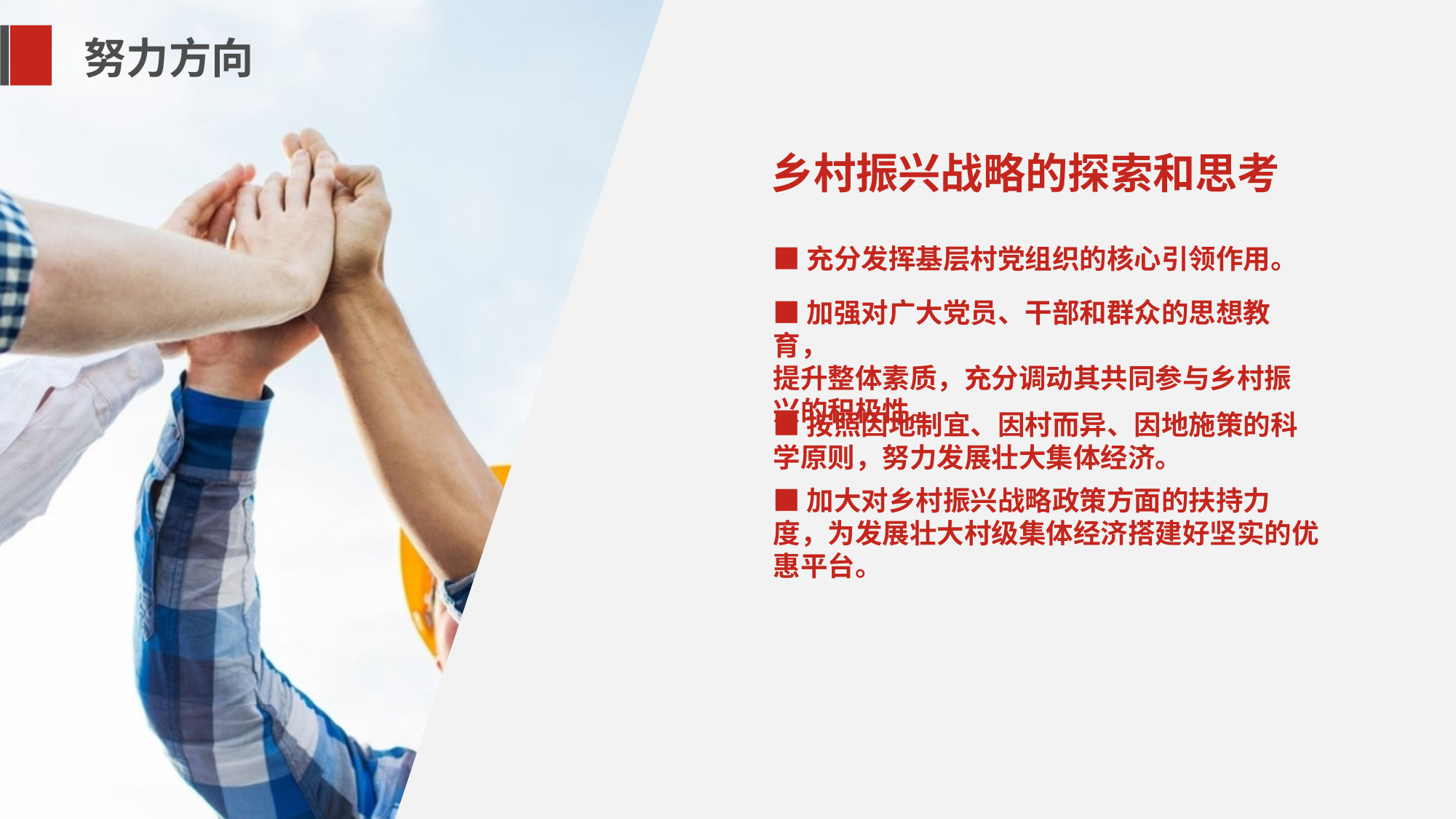

努力方向
乡村振兴战略的探索和思考
■充分发挥基层村党组织的核心引领作用。
■加强对广大党员、干部和群众的思想教育，
提升整体素质，充分调动其共同参与乡村振
兴的积极性。
■按照因地制宜、因村而异、因地施策的科学原则，努力发展壮大集体经济。
■加大对乡村振兴战略政策方面的扶持力度，为发展壮大村级集体经济搭建好坚实的优惠平台。